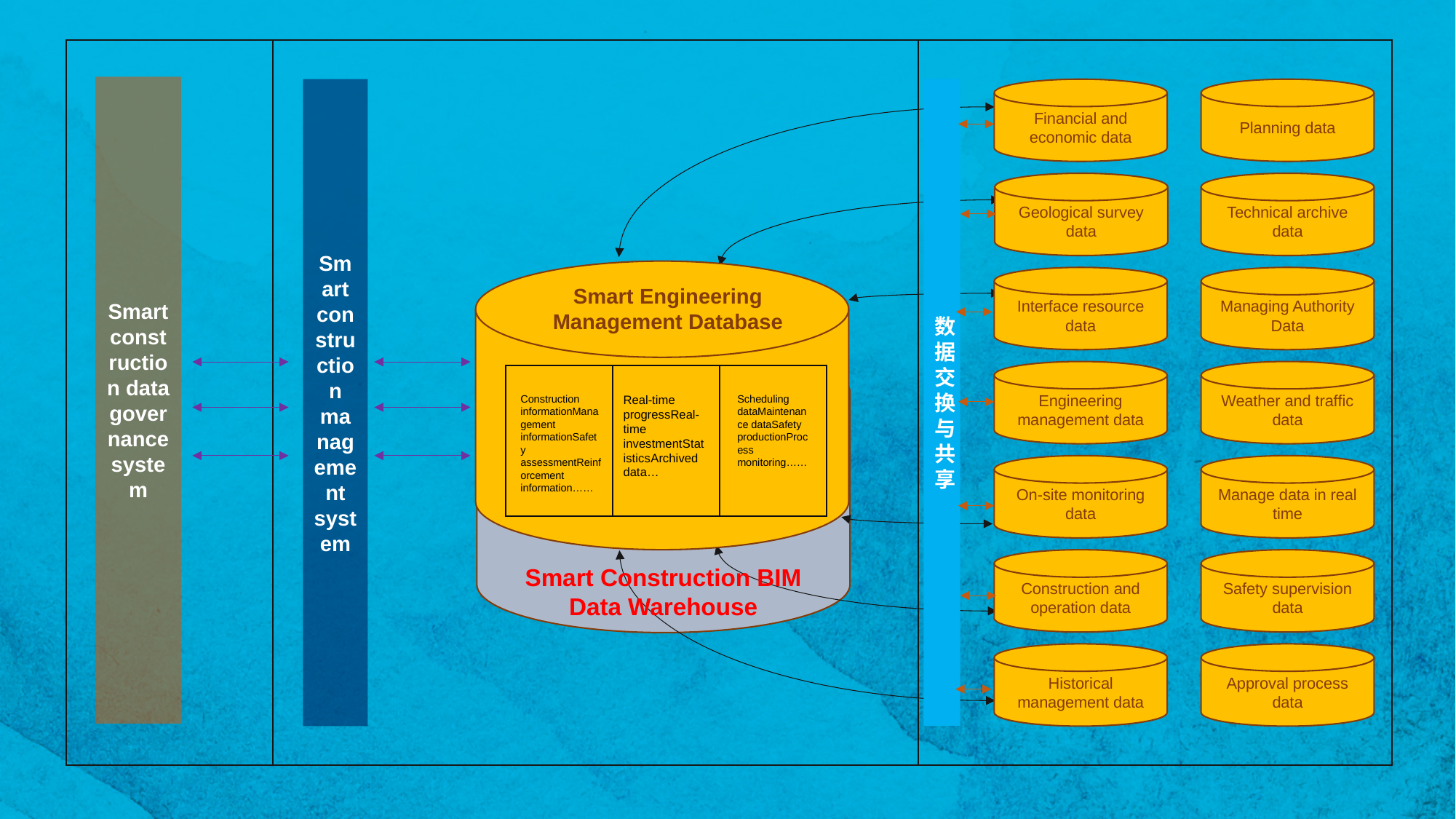

Smart construction data governance system
数据交换与共享
Smart construction management system
Financial and economic data
Geological survey data
Interface resource data
Engineering management data
On-site monitoring data
Construction and operation data
Historical management data
Planning data
Technical archive data
Managing Authority Data
Weather and traffic data
Manage data in real time
Safety supervision data
Approval process data

Smart Engineering Management Database

Construction informationManagement informationSafety assessmentReinforcement information……
Real-time progressReal-time investmentStatisticsArchived data…
Scheduling dataMaintenance dataSafety productionProcess monitoring……

Smart Construction BIM Data Warehouse